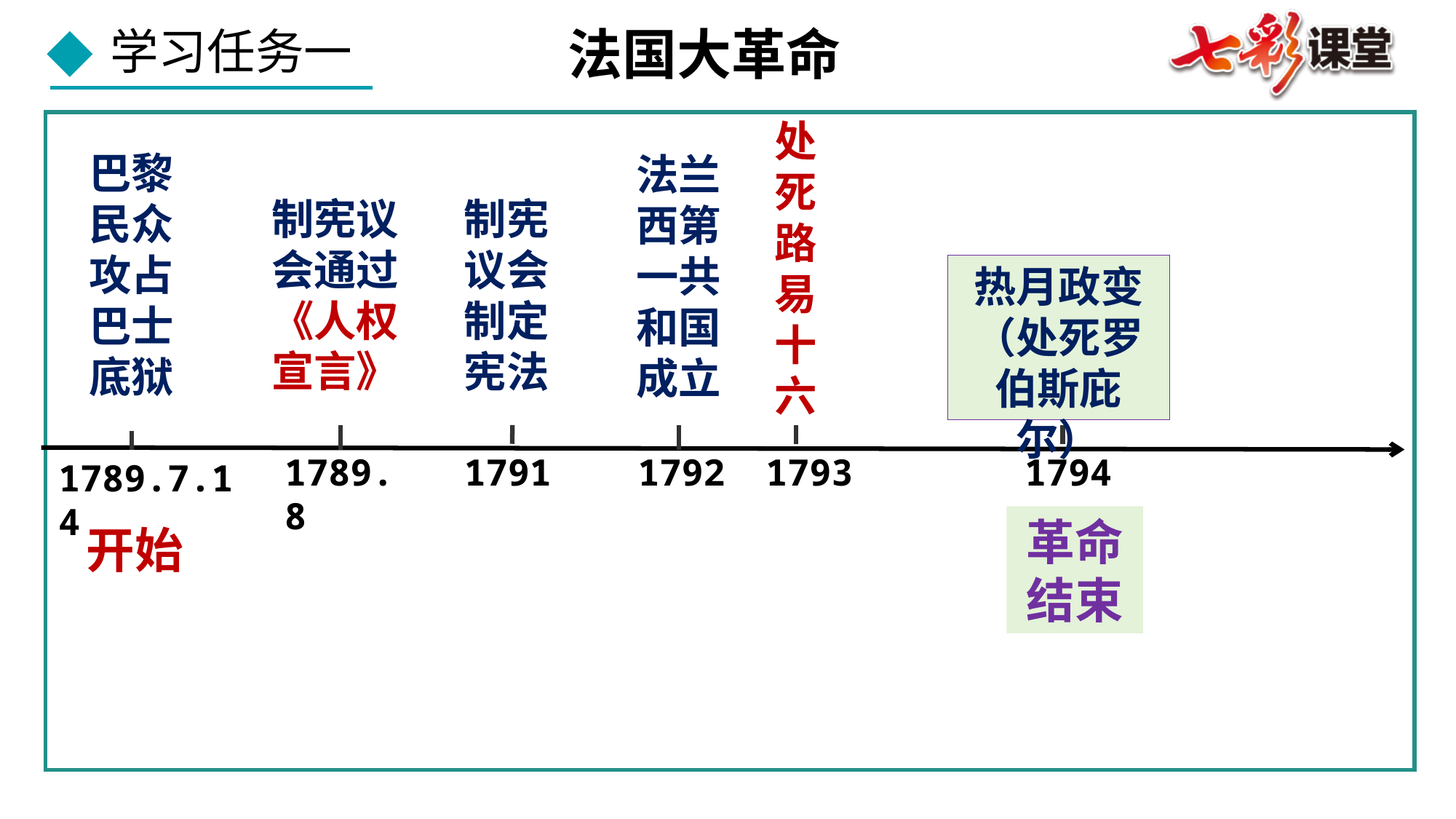

法国大革命
处死路易十六
巴黎民众攻占巴士底狱
法兰西第一共和国成立

制宪议会通过《人权宣言》
制宪议会制定宪法
热月政变（处死罗伯斯庇尔）
1789.8
1791
1792
1793
1794
1789.7.14
革命结束
开始